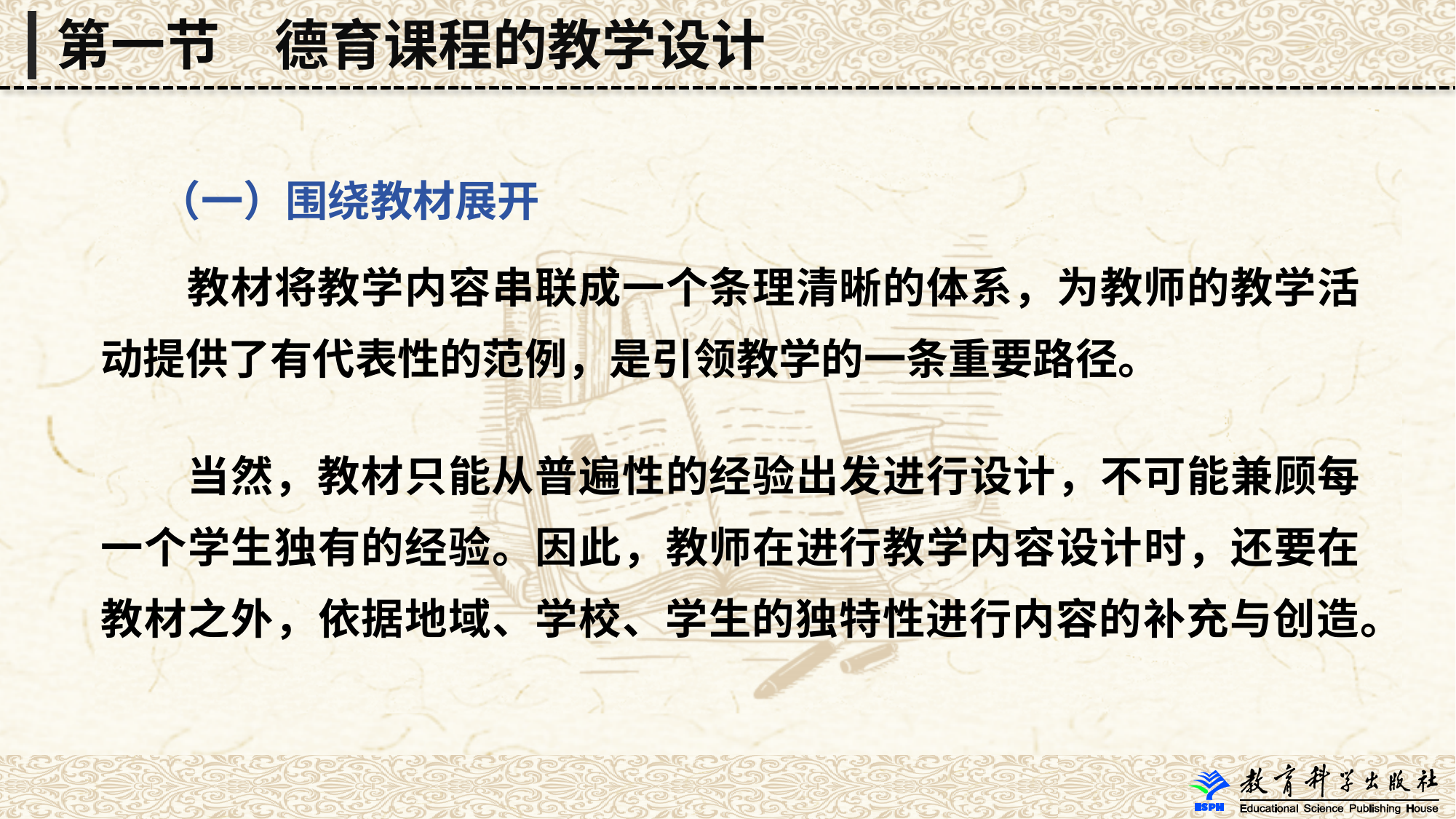

第一节　德育课程的教学设计
      （一）围绕教材展开

       教材将教学内容串联成一个条理清晰的体系，为教师的教学活动提供了有代表性的范例，是引领教学的一条重要路径。

       当然，教材只能从普遍性的经验出发进行设计，不可能兼顾每一个学生独有的经验。因此，教师在进行教学内容设计时，还要在教材之外，依据地域、学校、学生的独特性进行内容的补充与创造。